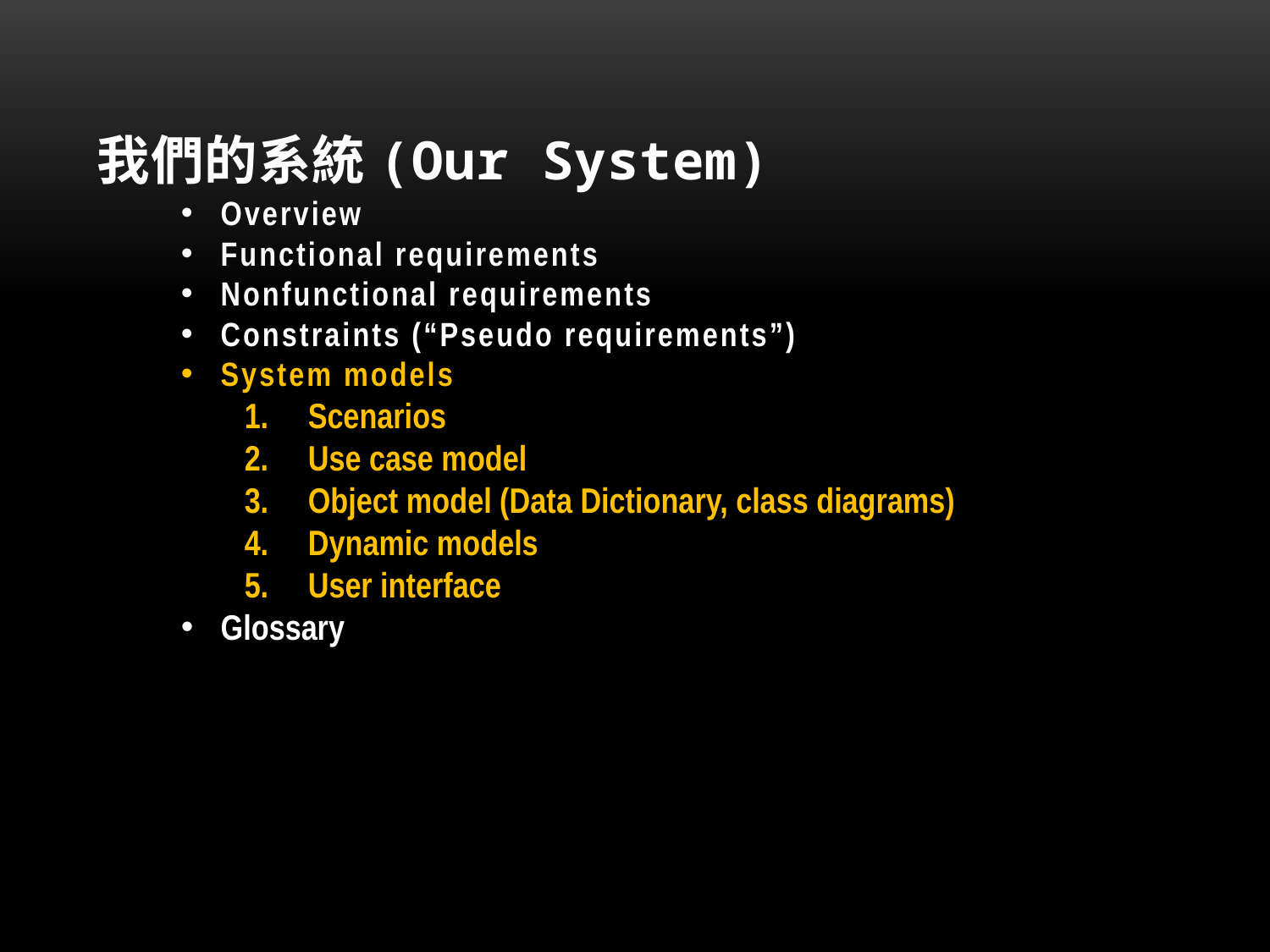

# 我們的系統(Our System)
Overview
Functional requirements
Nonfunctional requirements
Constraints (“Pseudo requirements”)
System models
Scenarios
Use case model
Object model (Data Dictionary, class diagrams)
Dynamic models
User interface
Glossary